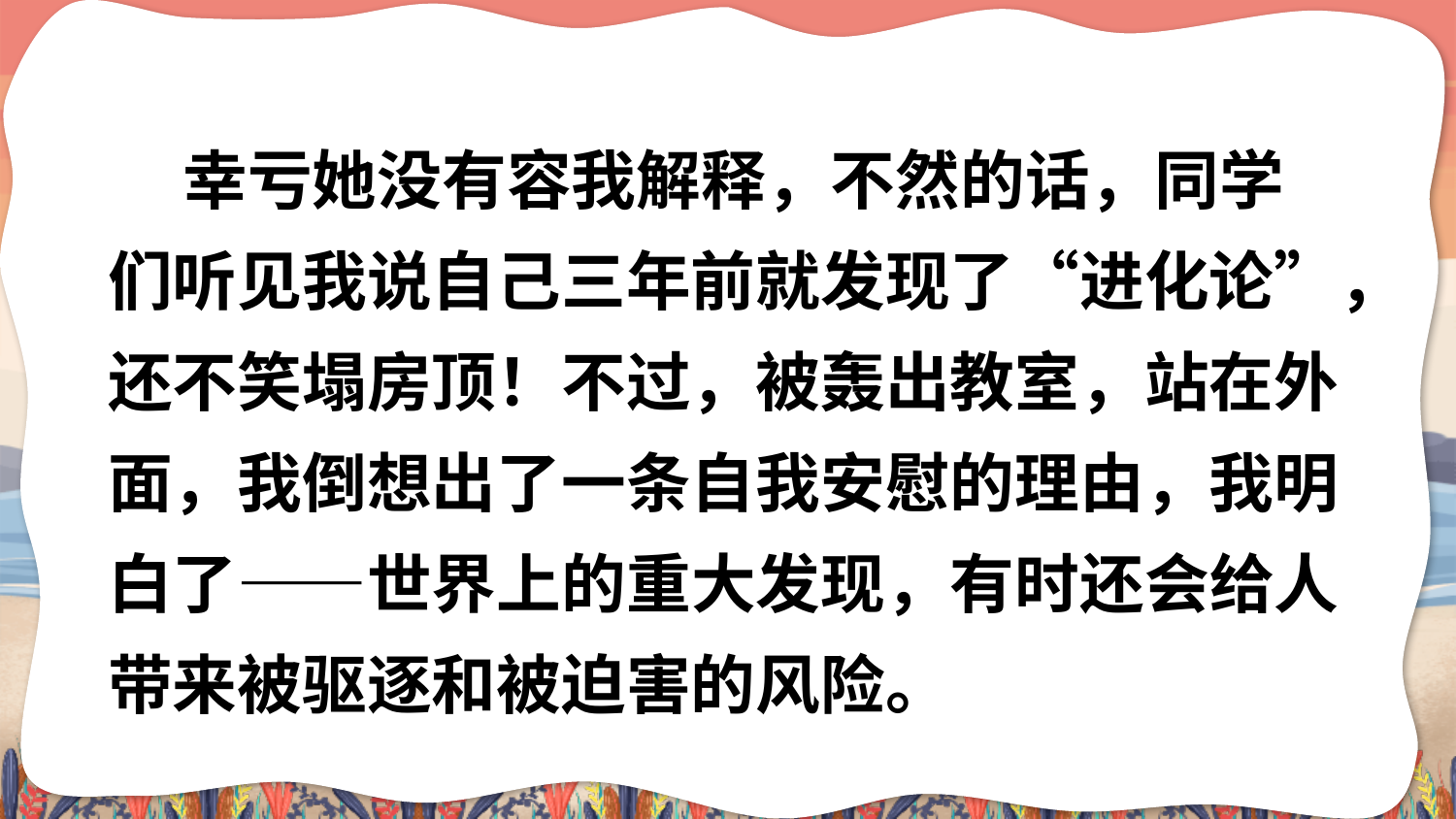

幸亏她没有容我解释，不然的话，同学们听见我说自己三年前就发现了“进化论”，还不笑塌房顶！不过，被轰出教室，站在外面，我倒想出了一条自我安慰的理由，我明白了——世界上的重大发现，有时还会给人带来被驱逐和被迫害的风险。